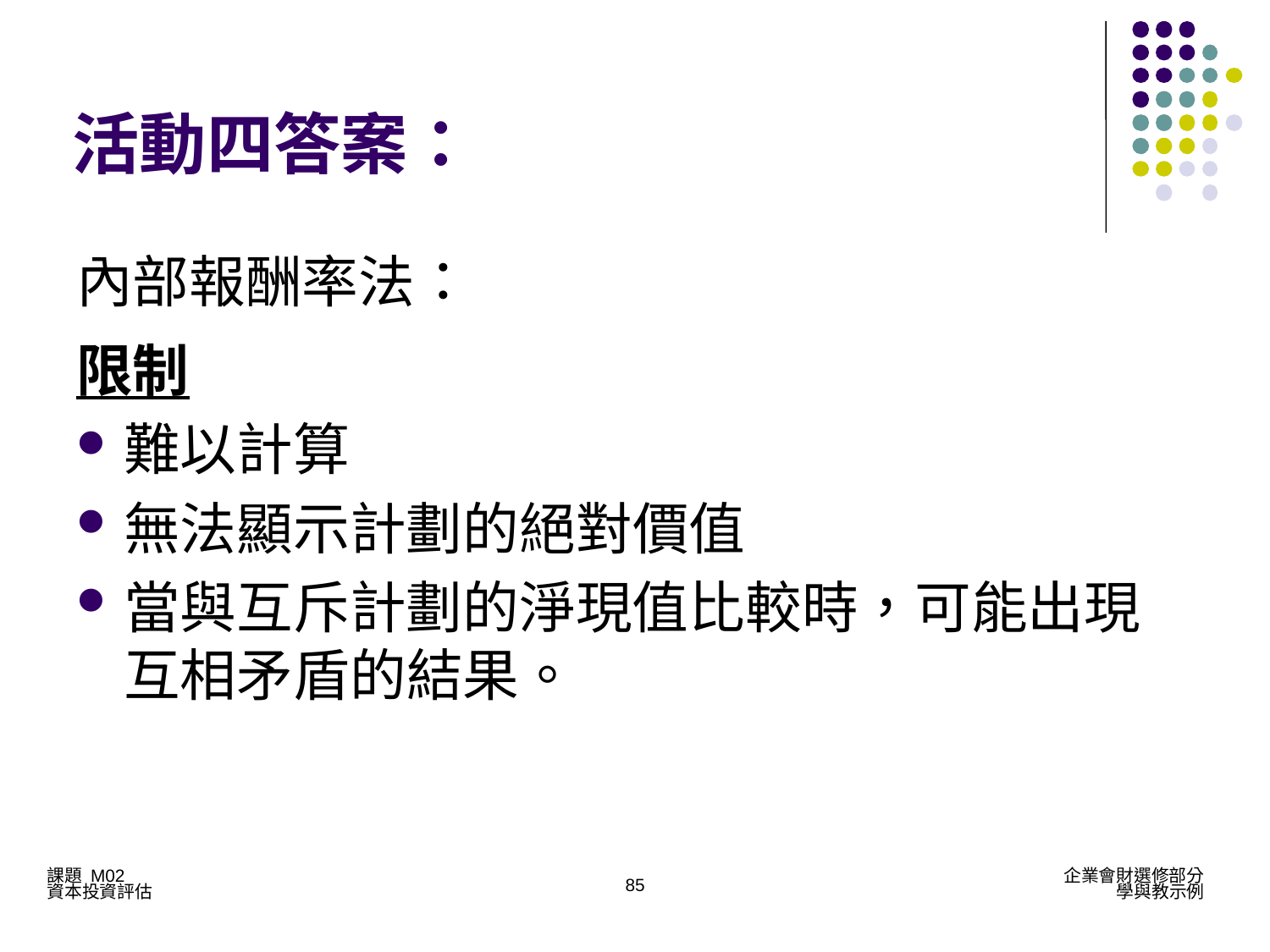

#
活動四答案：
內部報酬率法：
限制
難以計算
無法顯示計劃的絕對價值
當與互斥計劃的淨現值比較時，可能出現互相矛盾的結果。
85